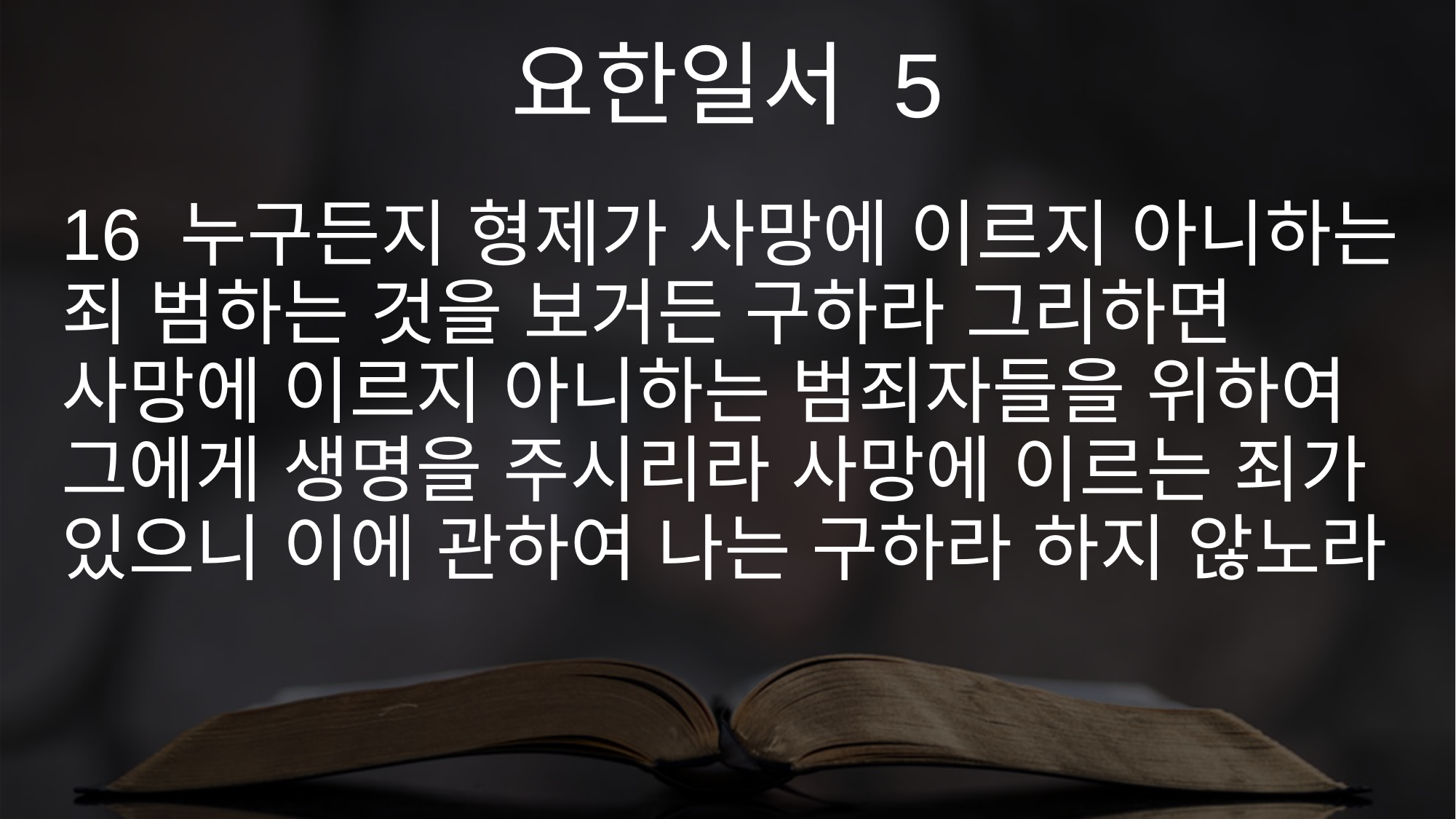

요한일서 5
16 누구든지 형제가 사망에 이르지 아니하는 죄 범하는 것을 보거든 구하라 그리하면 사망에 이르지 아니하는 범죄자들을 위하여 그에게 생명을 주시리라 사망에 이르는 죄가 있으니 이에 관하여 나는 구하라 하지 않노라